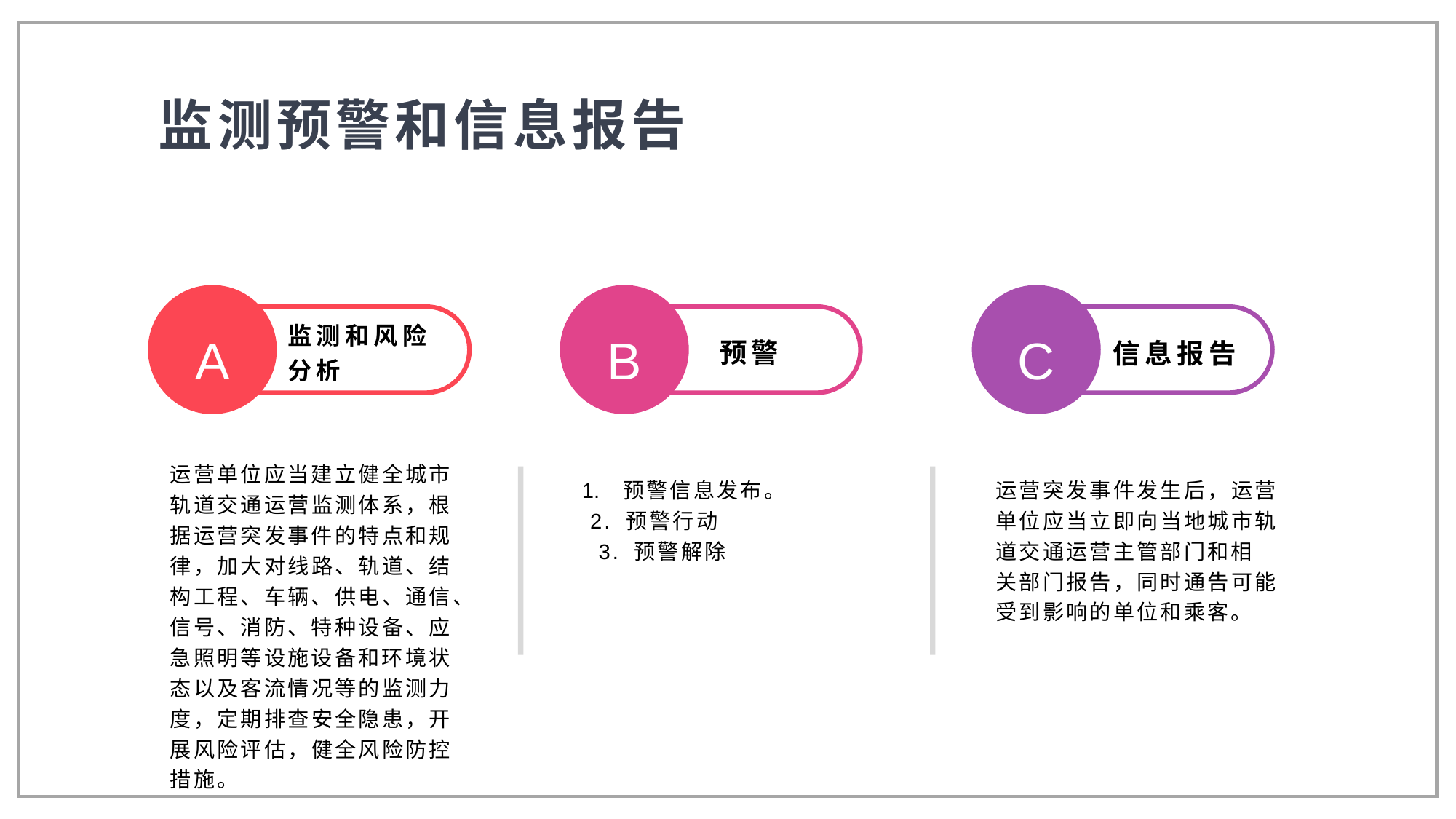

监测预警和信息报告

A
B
C
监测和风险分析
信息报告

预警
运营单位应当建立健全城市轨道交通运营监测体系，根据运营突发事件的特点和规律，加大对线路、轨道、结构工程、车辆、供电、通信、信号、消防、特种设备、应急照明等设施设备和环境状态以及客流情况等的监测力度，定期排查安全隐患，开展风险评估，健全风险防控措施。

预警信息发布。
 2. 预警行动
  3. 预警解除

运营突发事件发生后，运营单位应当立即向当地城市轨道交通运营主管部门和相
关部门报告，同时通告可能受到影响的单位和乘客。